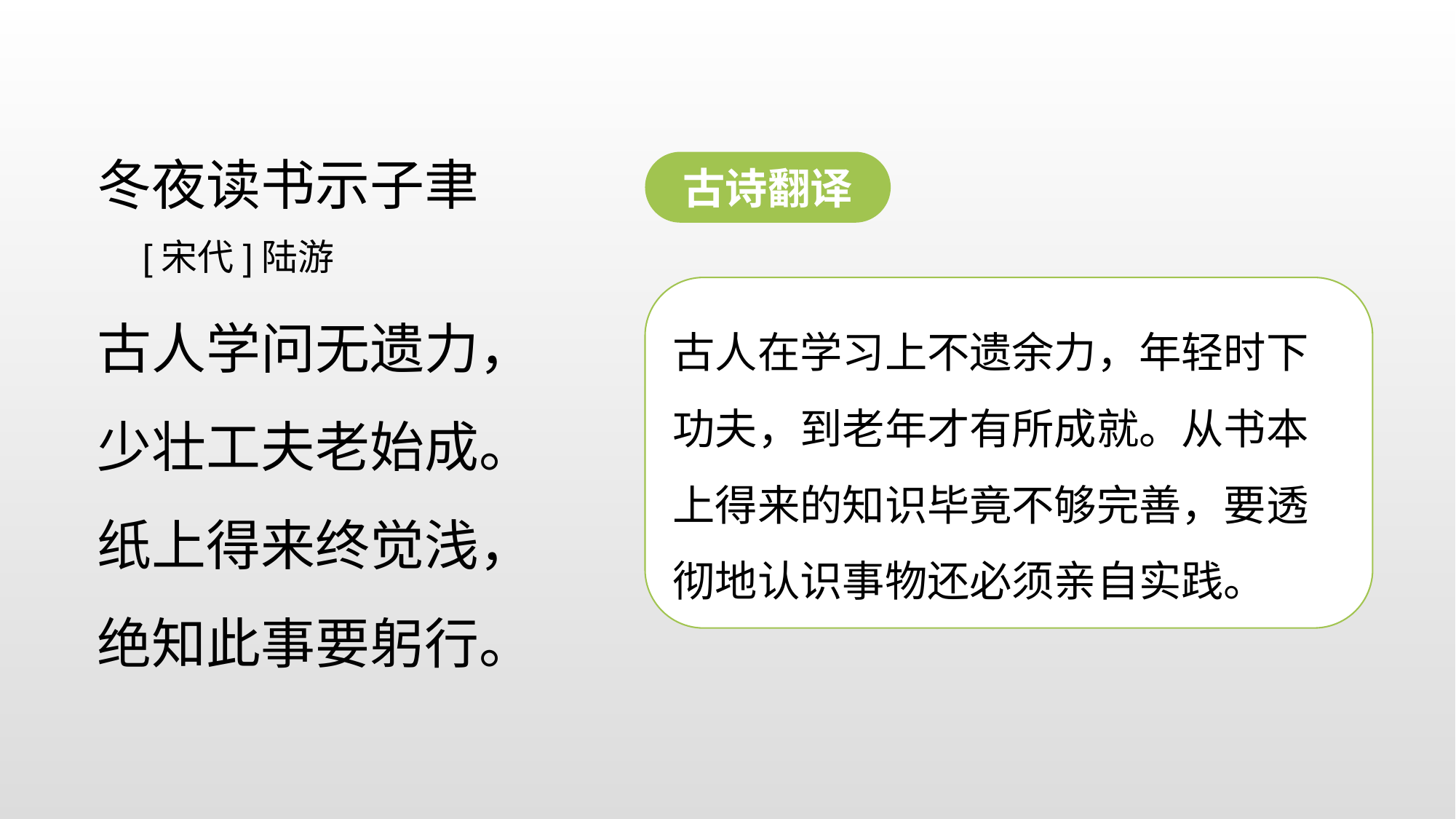

冬夜读书示子聿
   [宋代]陆游
古人学问无遗力，
少壮工夫老始成。
纸上得来终觉浅，
绝知此事要躬行。
古诗翻译
古人在学习上不遗余力，年轻时下功夫，到老年才有所成就。从书本上得来的知识毕竟不够完善，要透彻地认识事物还必须亲自实践。